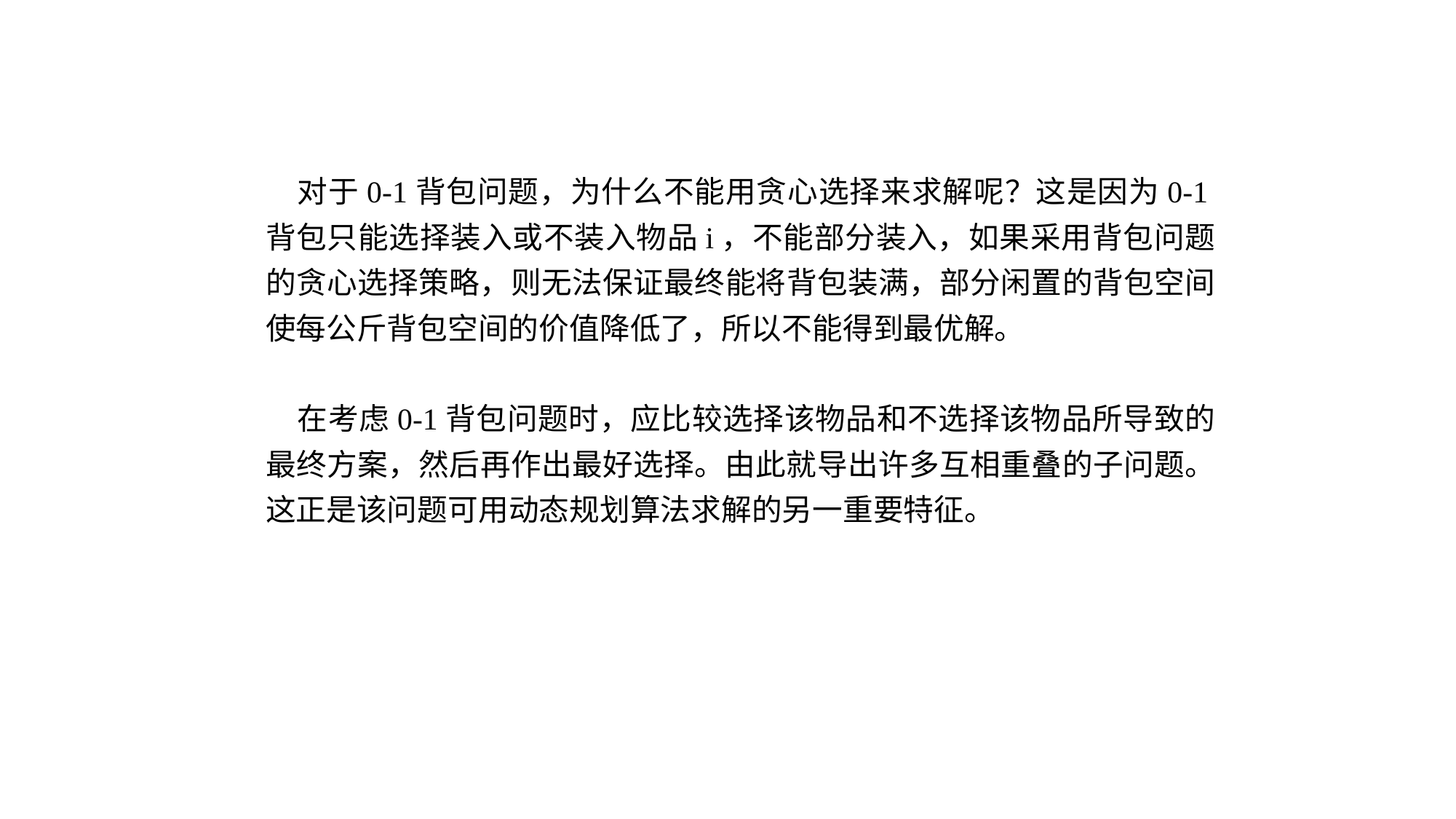

对于0-1背包问题，为什么不能用贪心选择来求解呢？这是因为0-1背包只能选择装入或不装入物品i，不能部分装入，如果采用背包问题的贪心选择策略，则无法保证最终能将背包装满，部分闲置的背包空间使每公斤背包空间的价值降低了，所以不能得到最优解。

在考虑0-1背包问题时，应比较选择该物品和不选择该物品所导致的最终方案，然后再作出最好选择。由此就导出许多互相重叠的子问题。这正是该问题可用动态规划算法求解的另一重要特征。